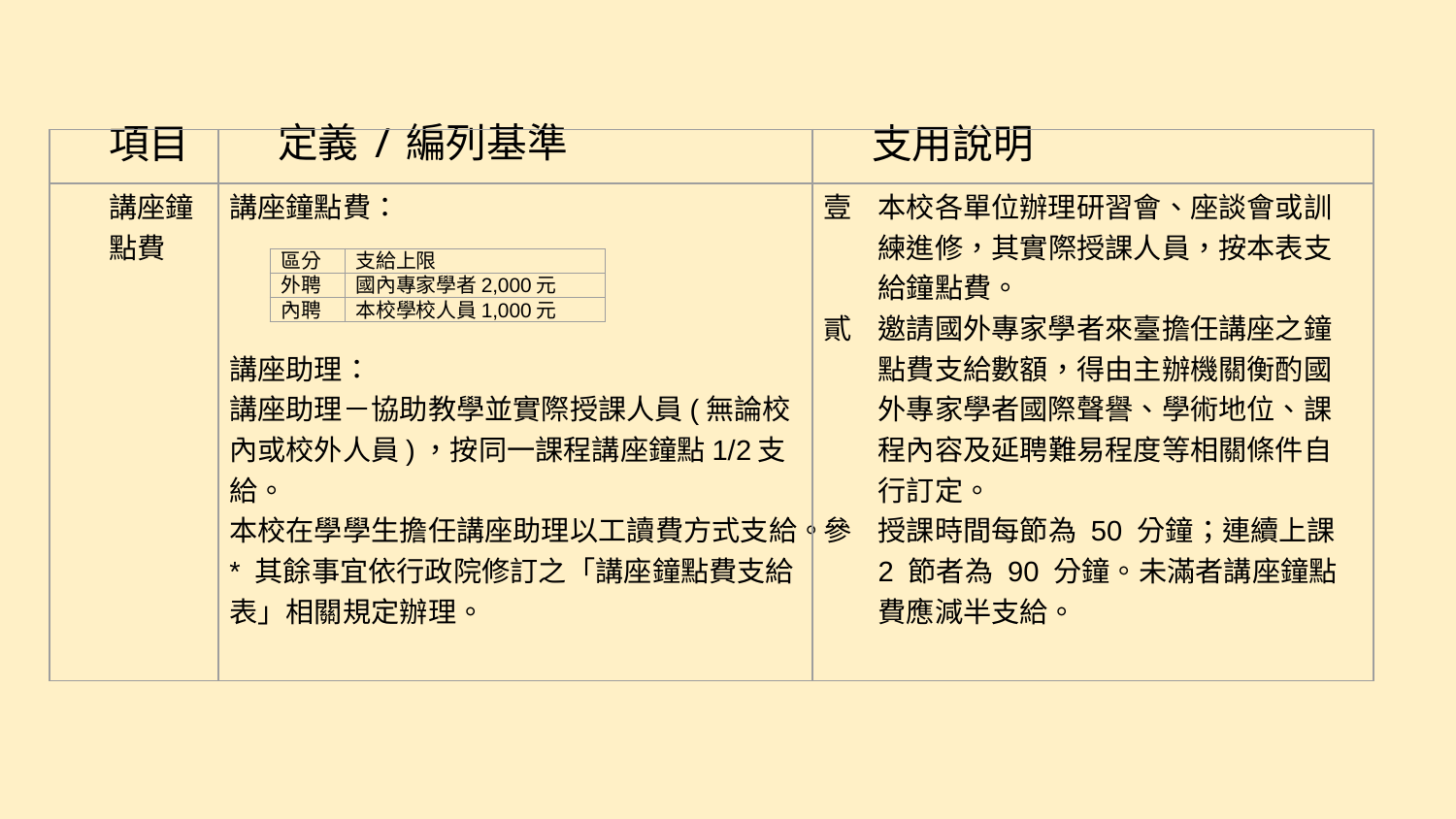

| 項目 | 定義/編列基準 | 支用說明 |
| --- | --- | --- |
| 講座鐘點費 | 講座鐘點費： 講座助理： 講座助理－協助教學並實際授課人員(無論校內或校外人員)，按同一課程講座鐘點1/2支給。 本校在學學生擔任講座助理以工讀費方式支給。 \* 其餘事宜依行政院修訂之「講座鐘點費支給表」相關規定辦理。 | 本校各單位辦理研習會、座談會或訓練進修，其實際授課人員，按本表支給鐘點費。 邀請國外專家學者來臺擔任講座之鐘點費支給數額，得由主辦機關衡酌國外專家學者國際聲譽、學術地位、課程內容及延聘難易程度等相關條件自行訂定。 授課時間每節為 50 分鐘；連續上課 2 節者為 90 分鐘。未滿者講座鐘點費應減半支給。 |
| 區分 | 支給上限 |
| --- | --- |
| 外聘 | 國內專家學者2,000元 |
| 內聘 | 本校學校人員1,000元 |